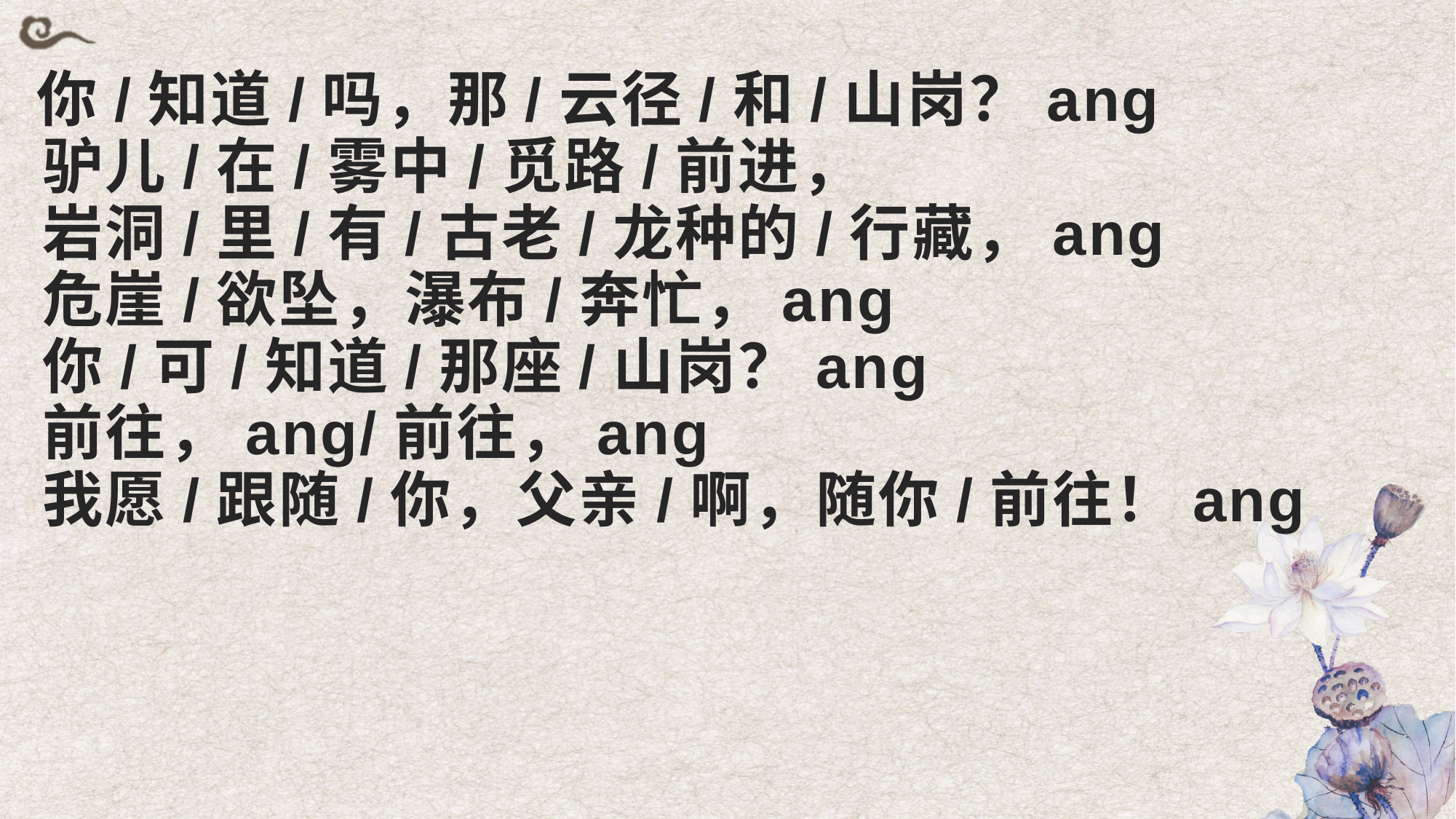

你/知道/吗，那/云径/和/山岗？ang
 驴儿/在/雾中/觅路/前进，
 岩洞/里/有/古老/龙种的/行藏，ang
 危崖/欲坠，瀑布/奔忙，ang
 你/可/知道/那座/山岗？ang
 前往，ang/前往，ang
 我愿/跟随/你，父亲/啊，随你/前往！ang